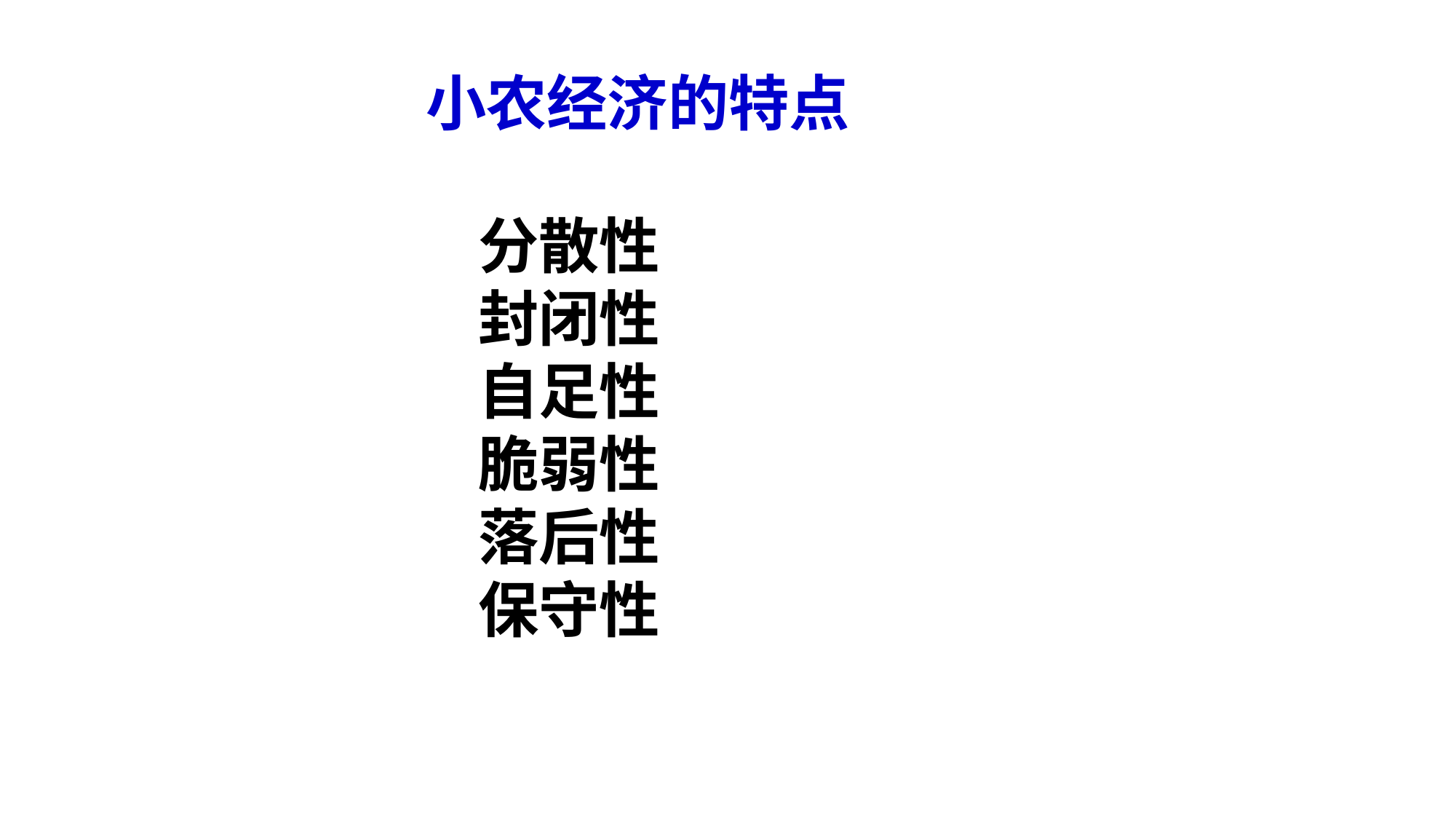

小农经济的特点
分散性
封闭性
自足性
脆弱性
落后性
保守性